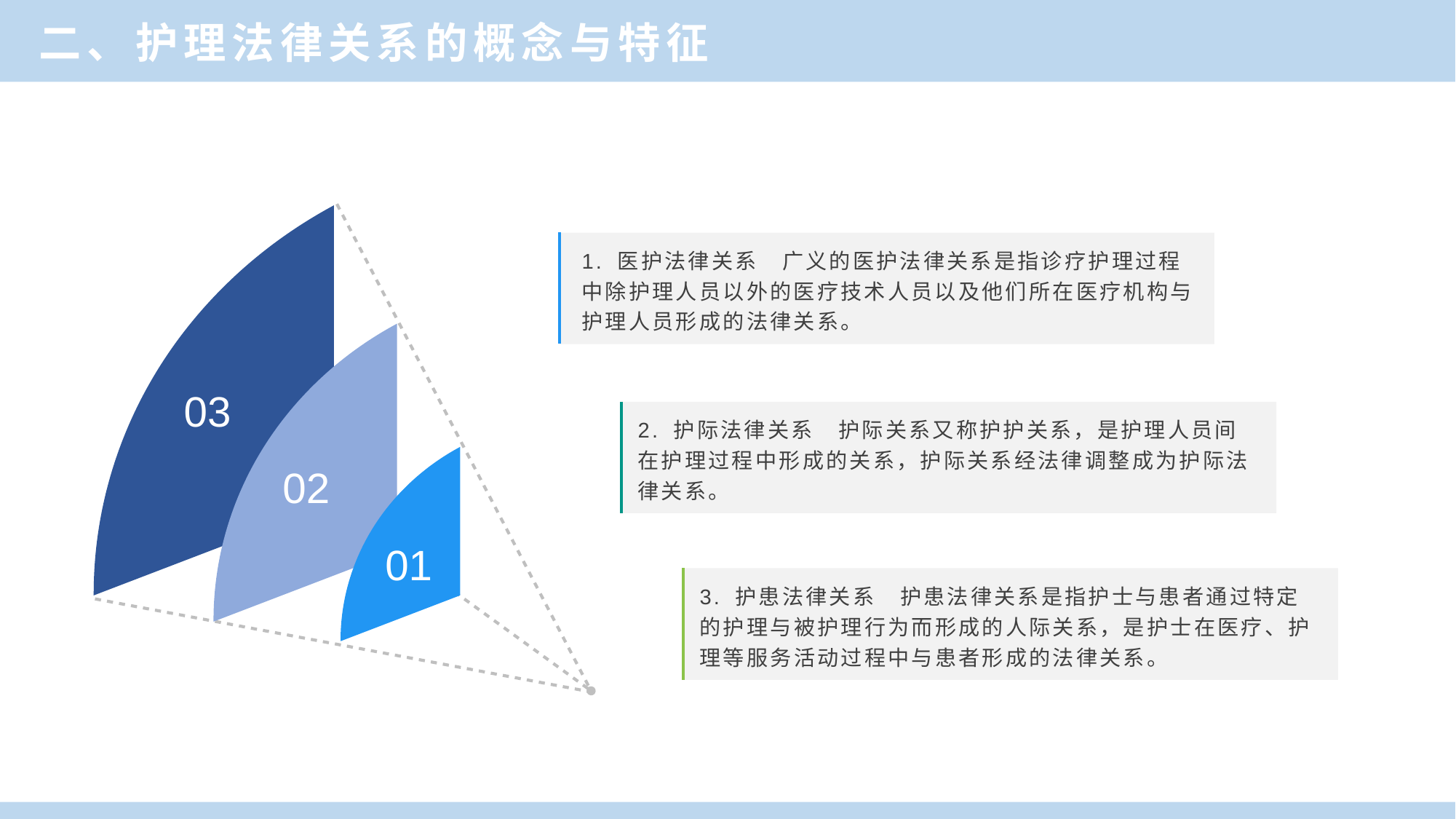

二、护理法律关系的概念与特征

03

02
01

1. 医护法律关系　广义的医护法律关系是指诊疗护理过程中除护理人员以外的医疗技术人员以及他们所在医疗机构与护理人员形成的法律关系。

2. 护际法律关系　护际关系又称护护关系，是护理人员间在护理过程中形成的关系，护际关系经法律调整成为护际法律关系。

3. 护患法律关系　护患法律关系是指护士与患者通过特定的护理与被护理行为而形成的人际关系，是护士在医疗、护理等服务活动过程中与患者形成的法律关系。